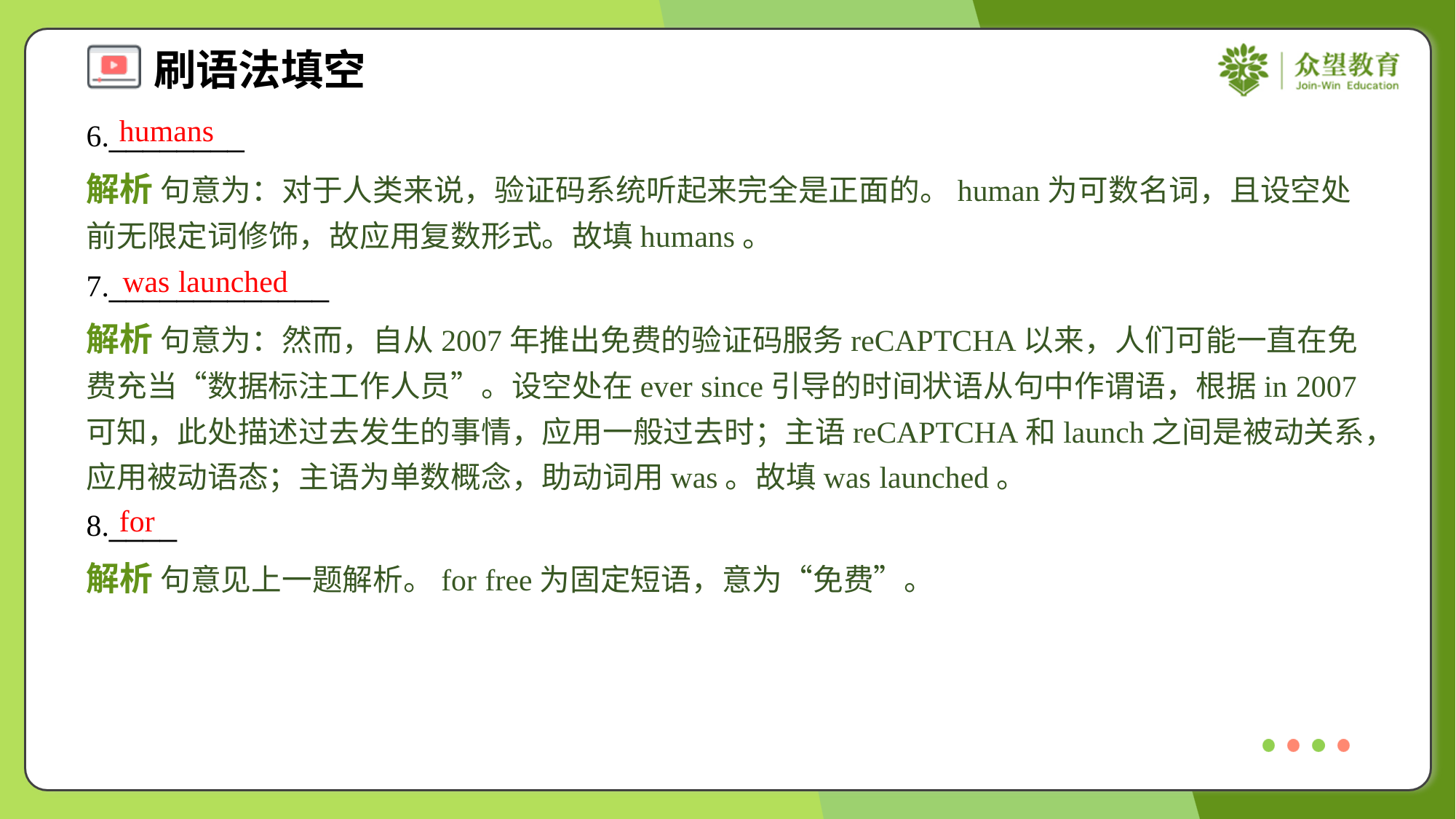

humans
6.________
解析 句意为：对于人类来说，验证码系统听起来完全是正面的。human为可数名词，且设空处前无限定词修饰，故应用复数形式。故填humans。
was launched
7._____________
解析 句意为：然而，自从2007年推出免费的验证码服务reCAPTCHA以来，人们可能一直在免费充当“数据标注工作人员”。设空处在ever since引导的时间状语从句中作谓语，根据in 2007可知，此处描述过去发生的事情，应用一般过去时；主语reCAPTCHA和launch之间是被动关系，应用被动语态；主语为单数概念，助动词用was。故填was launched。
for
8.____
解析 句意见上一题解析。for free为固定短语，意为“免费”。